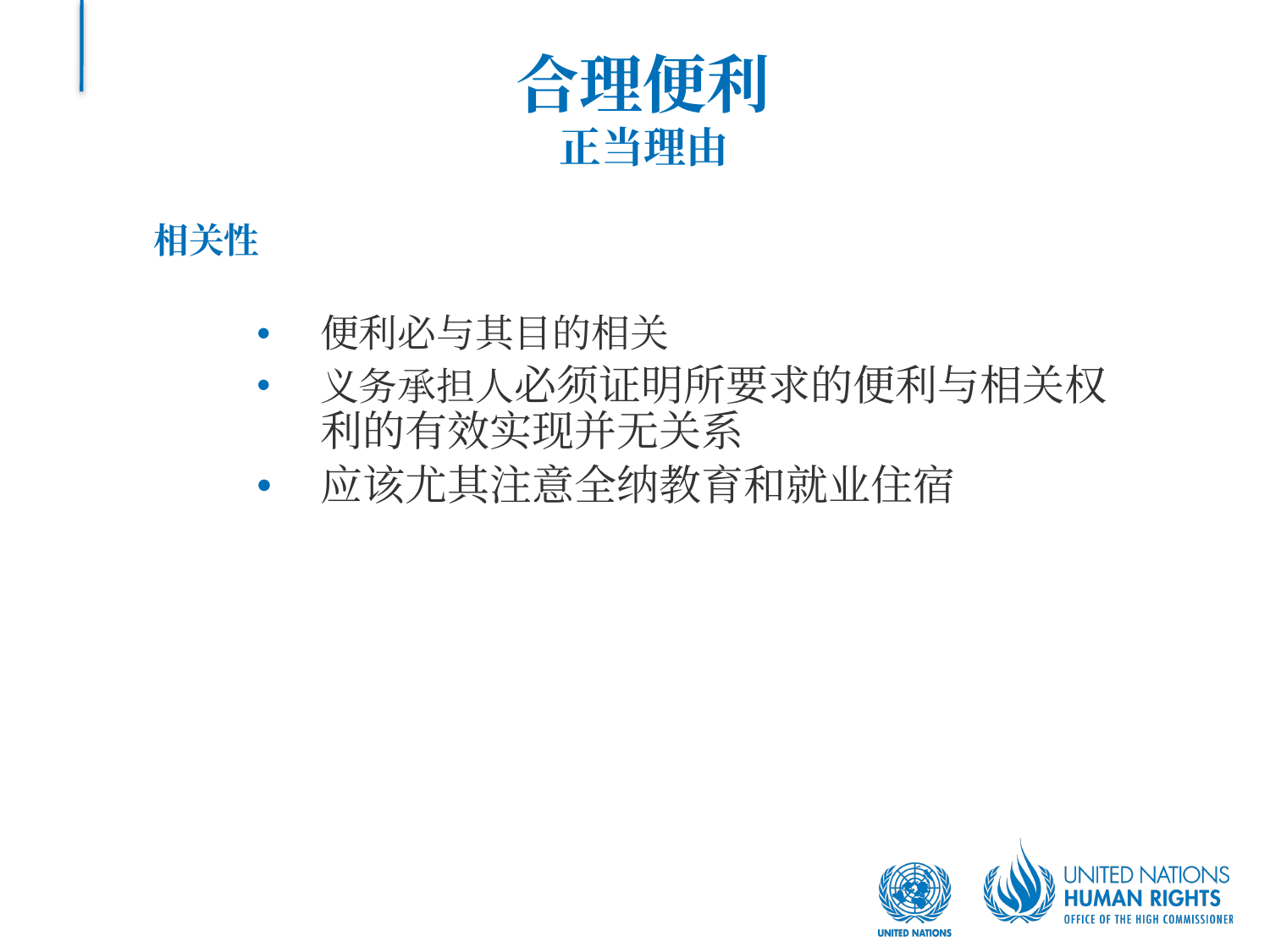

# 合理便利 正当理由
相关性

便利必与其目的相关
义务承担人必须证明所要求的便利与相关权利的有效实现并无关系
应该尤其注意全纳教育和就业住宿